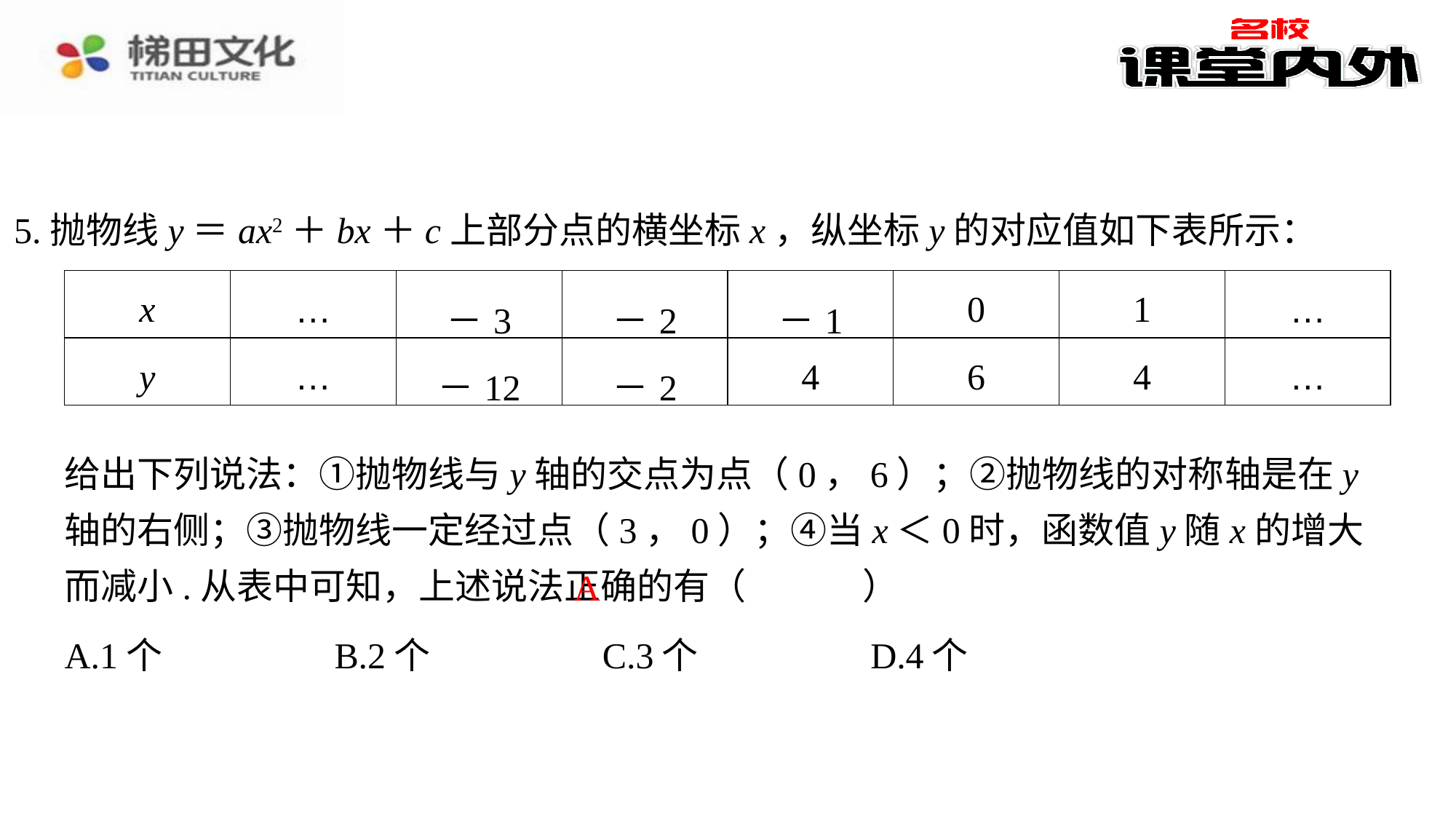

5.抛物线y＝ax2＋bx＋c上部分点的横坐标x，纵坐标y的对应值如下表所示：
| x | … | －3 | －2 | －1 | 0 | 1 | … |
| --- | --- | --- | --- | --- | --- | --- | --- |
| y | … | －12 | －2 | 4 | 6 | 4 | … |
给出下列说法：①抛物线与y轴的交点为点（0，6）；②抛物线的对称轴是在y轴的右侧；③抛物线一定经过点（3，0）；④当x＜0时，函数值y随x的增大而减小.从表中可知，上述说法正确的有（　A　）
A
| A.1个 | B.2个 | C.3个 | D.4个 |
| --- | --- | --- | --- |